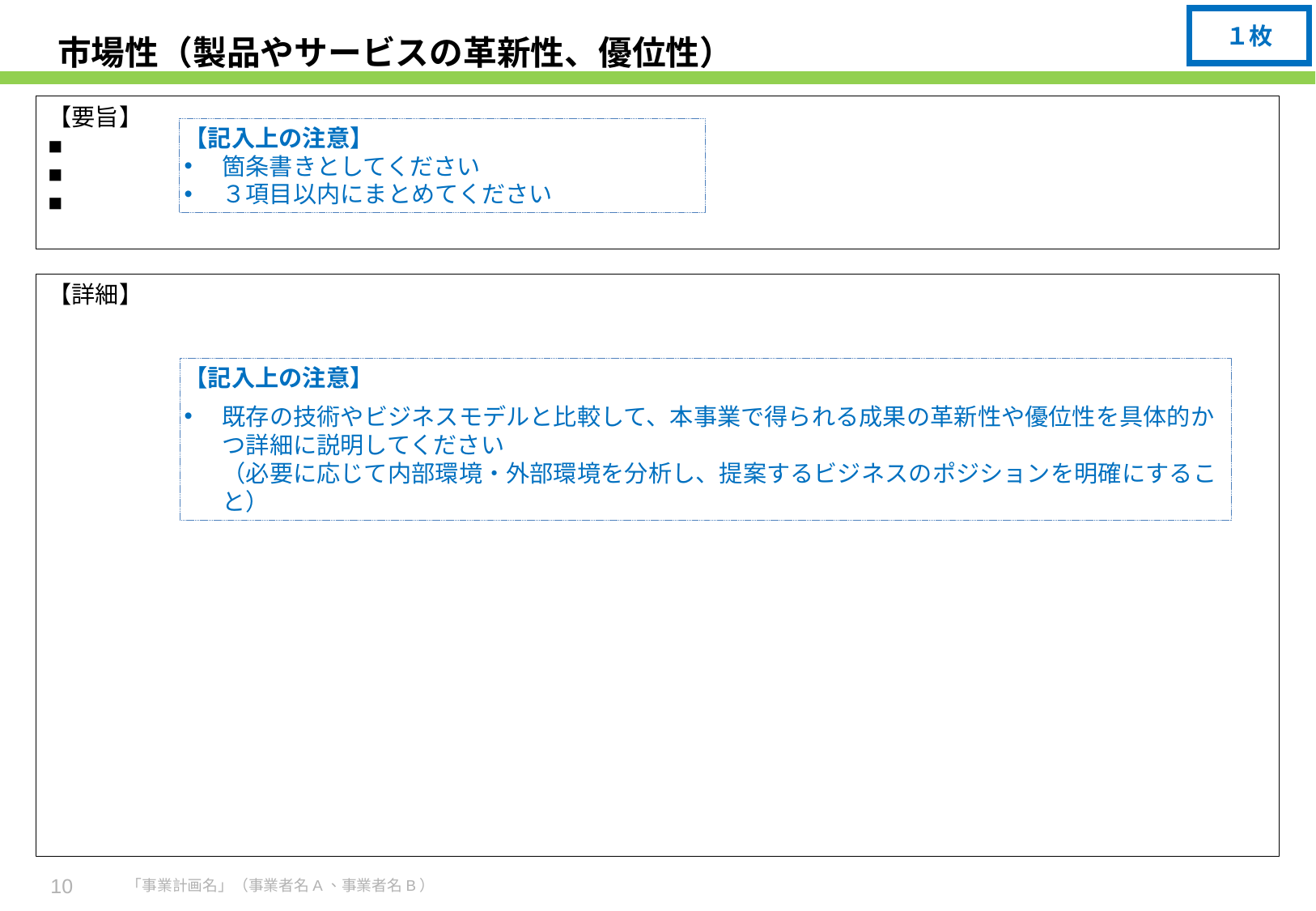

１枚
# 市場性（製品やサービスの革新性、優位性）
【要旨】
■
■
■

【記入上の注意】
箇条書きとしてください
３項目以内にまとめてください
【詳細】
【記入上の注意】
既存の技術やビジネスモデルと比較して、本事業で得られる成果の革新性や優位性を具体的かつ詳細に説明してください
（必要に応じて内部環境・外部環境を分析し、提案するビジネスのポジションを明確にすること）
10
「事業計画名」（事業者名A、事業者名B）